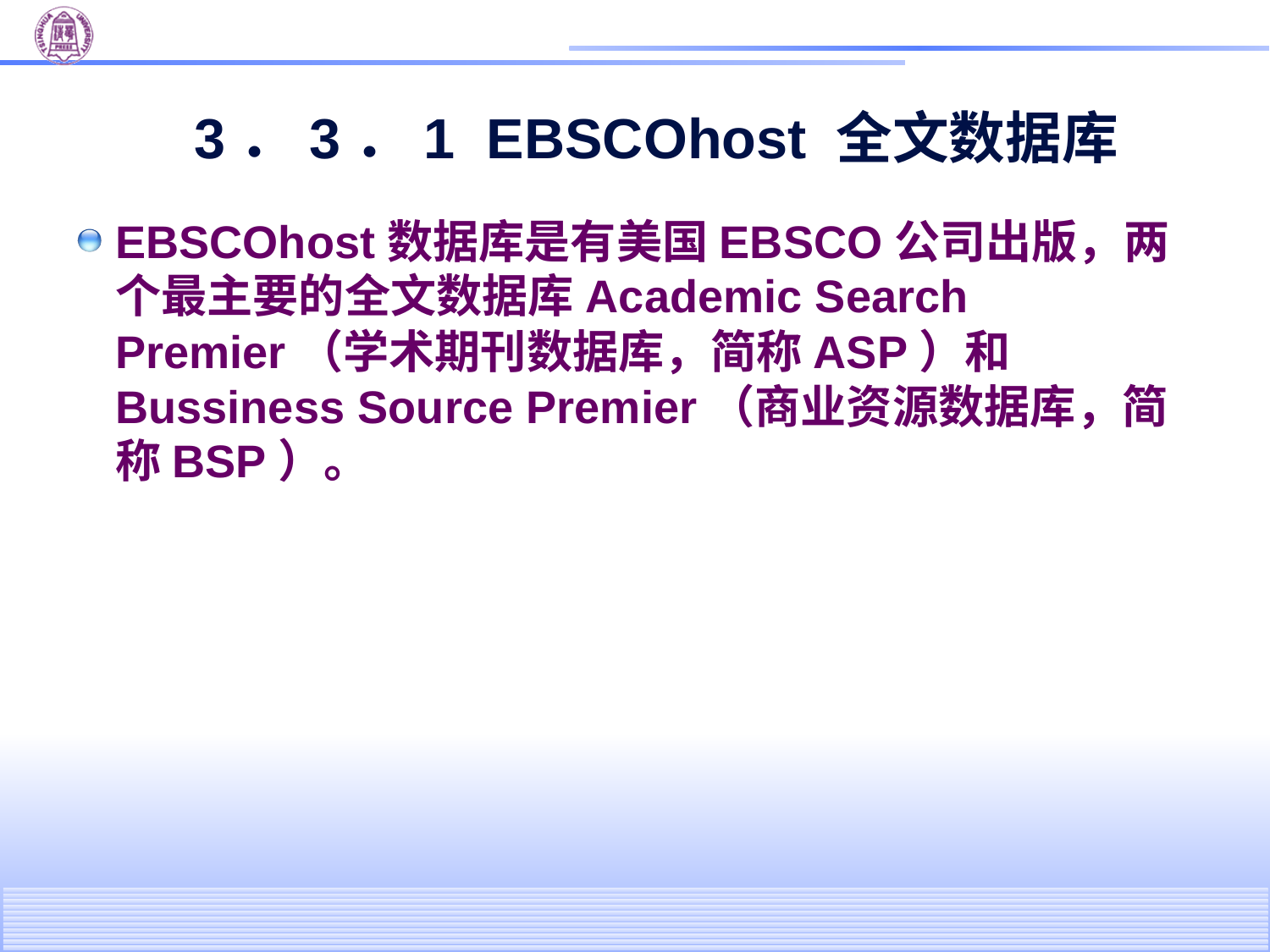

# 3．3．1  EBSCOhost 全文数据库
EBSCOhost数据库是有美国EBSCO公司出版，两个最主要的全文数据库Academic Search Premier（学术期刊数据库，简称ASP）和Bussiness Source Premier（商业资源数据库，简称BSP）。